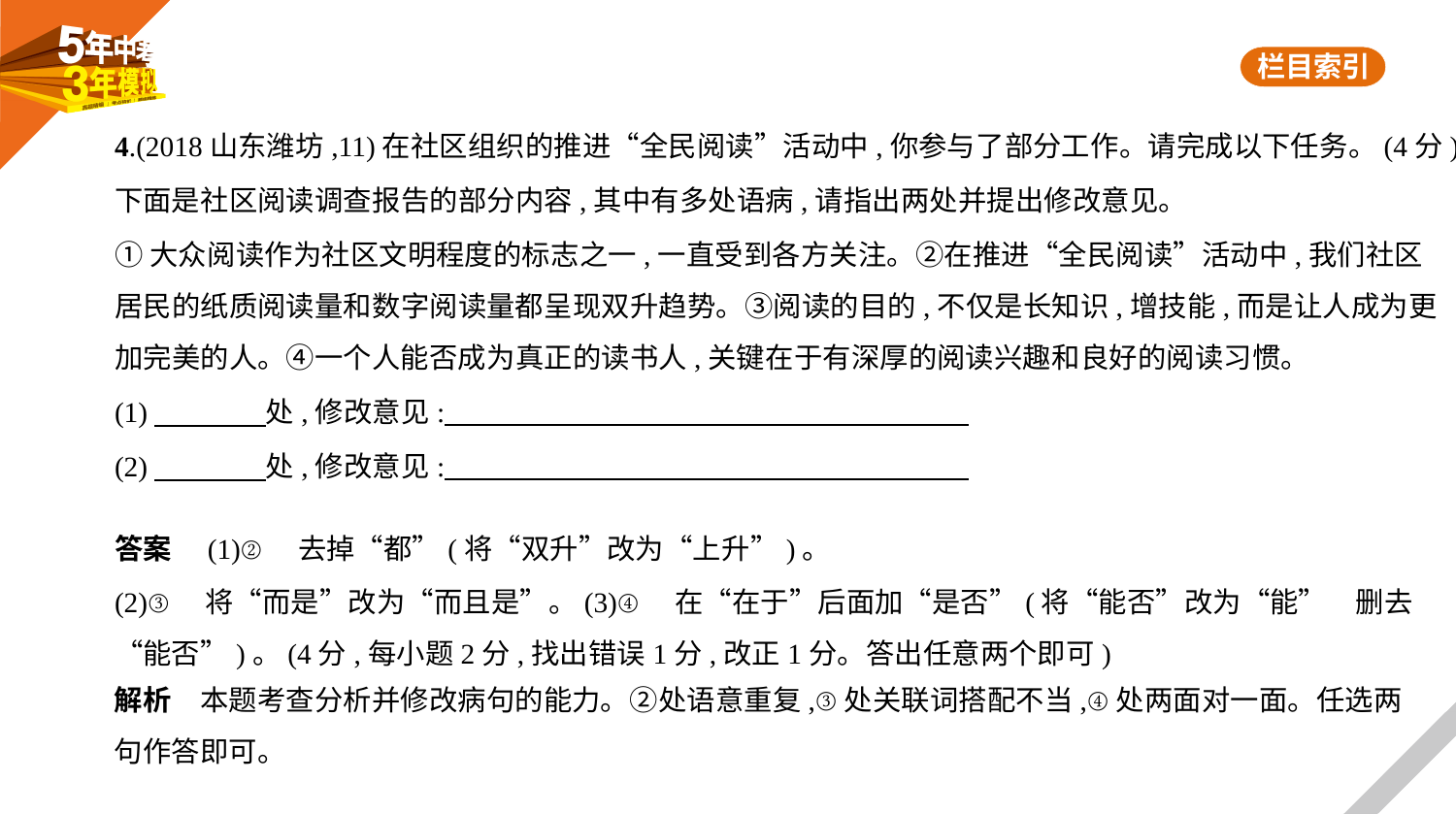

4.(2018山东潍坊,11)在社区组织的推进“全民阅读”活动中,你参与了部分工作。请完成以下任务。(4分)
下面是社区阅读调查报告的部分内容,其中有多处语病,请指出两处并提出修改意见。
①大众阅读作为社区文明程度的标志之一,一直受到各方关注。②在推进“全民阅读”活动中,我们社区
居民的纸质阅读量和数字阅读量都呈现双升趋势。③阅读的目的,不仅是长知识,增技能,而是让人成为更
加完美的人。④一个人能否成为真正的读书人,关键在于有深厚的阅读兴趣和良好的阅读习惯。
(1)　　　    处,修改意见:
(2)　　　    处,修改意见:
答案　(1)②　去掉“都”(将“双升”改为“上升”)。
(2)③　将“而是”改为“而且是”。(3)④　在“在于”后面加“是否”(将“能否”改为“能”　删去
“能否”)。(4分,每小题2分,找出错误1分,改正1分。答出任意两个即可)
解析　本题考查分析并修改病句的能力。②处语意重复,③处关联词搭配不当,④处两面对一面。任选两
句作答即可。